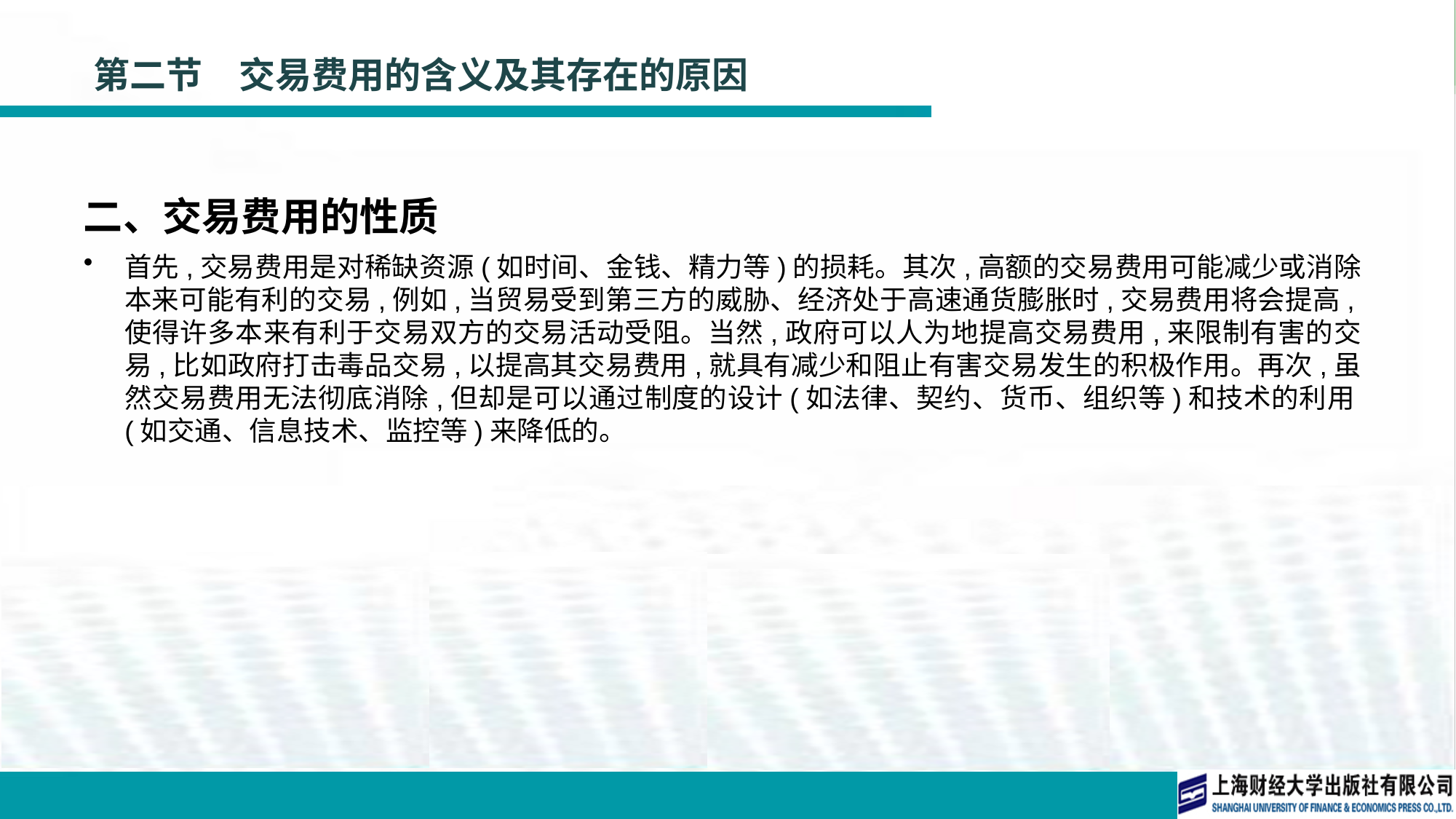

# 第二节　交易费用的含义及其存在的原因
二、交易费用的性质
首先,交易费用是对稀缺资源(如时间、金钱、精力等)的损耗。其次,高额的交易费用可能减少或消除本来可能有利的交易,例如,当贸易受到第三方的威胁、经济处于高速通货膨胀时,交易费用将会提高,使得许多本来有利于交易双方的交易活动受阻。当然,政府可以人为地提高交易费用,来限制有害的交易,比如政府打击毒品交易,以提高其交易费用,就具有减少和阻止有害交易发生的积极作用。再次,虽然交易费用无法彻底消除,但却是可以通过制度的设计(如法律、契约、货币、组织等)和技术的利用(如交通、信息技术、监控等)来降低的。